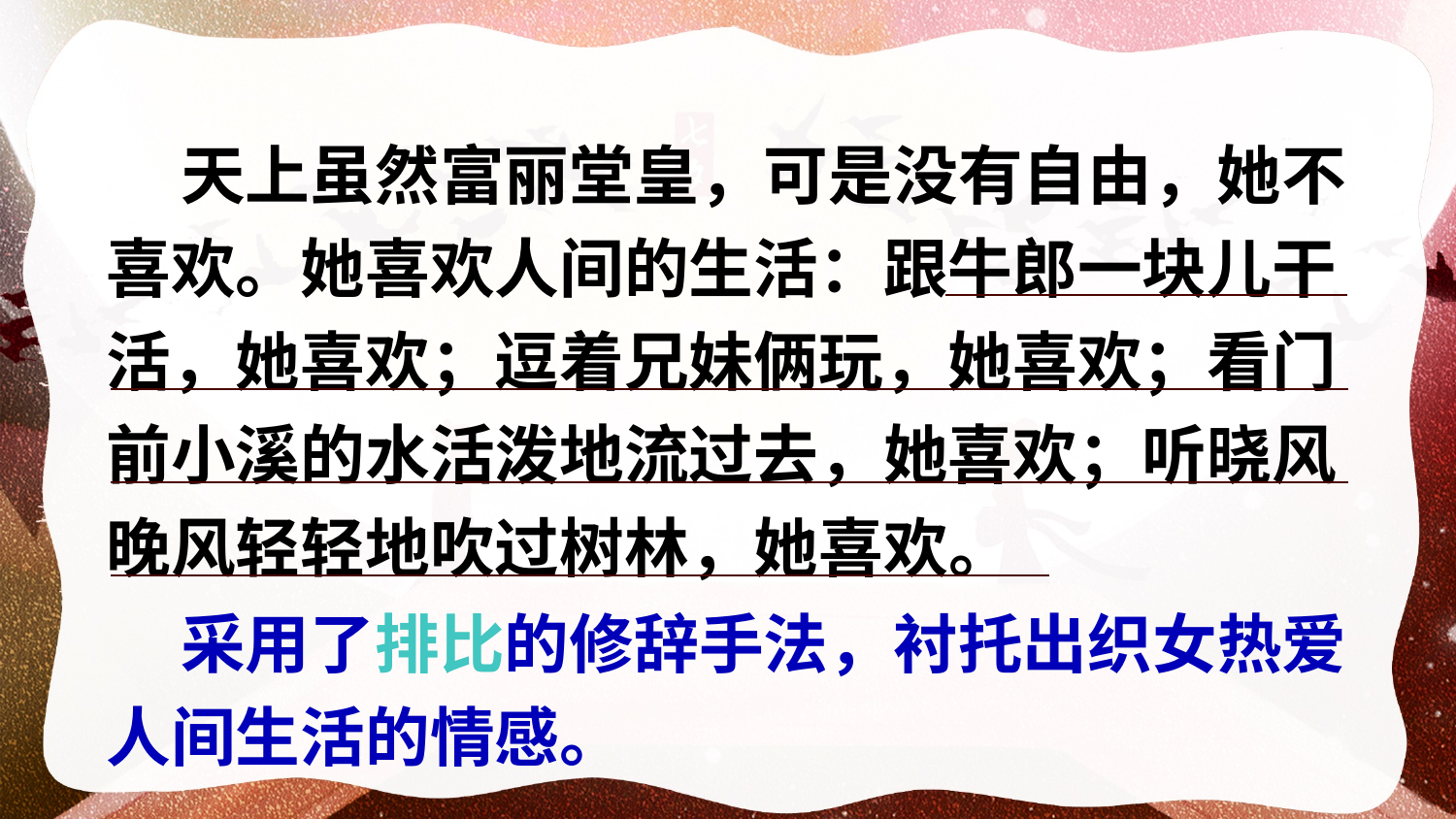

天上虽然富丽堂皇，可是没有自由，她不喜欢。她喜欢人间的生活：跟牛郎一块儿干活，她喜欢；逗着兄妹俩玩，她喜欢；看门前小溪的水活泼地流过去，她喜欢；听晓风晚风轻轻地吹过树林，她喜欢。
    采用了排比的修辞手法，衬托出织女热爱人间生活的情感。